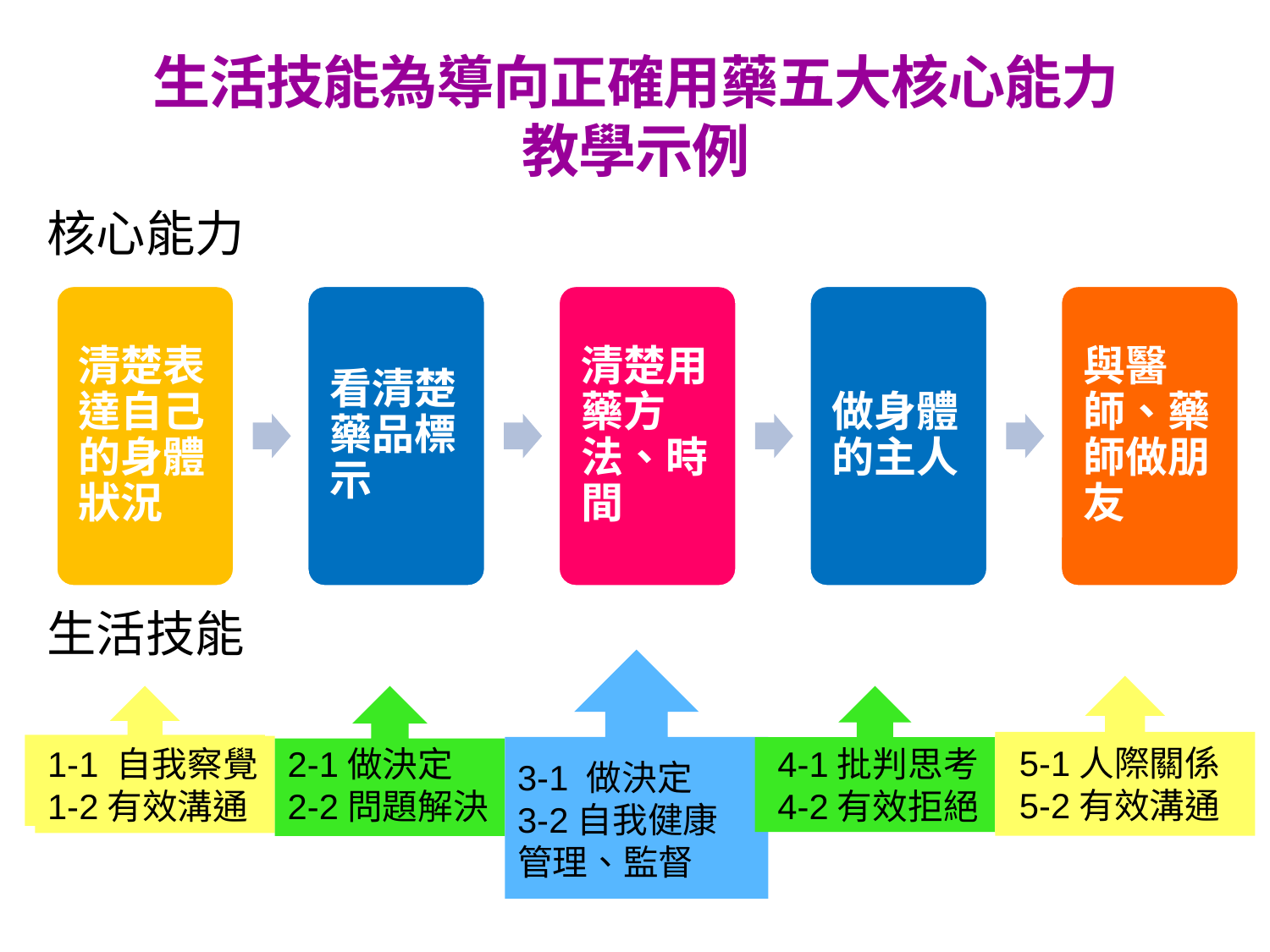

生活技能為導向正確用藥五大核心能力
教學示例
清楚表達自己的身體狀況

看清楚藥品標示

清楚用藥方法、時間

做身體的主人

與醫師、藥師做朋友
核心能力
生活技能

3-1 做決定
3-2自我健康
管理、監督

5-1人際關係
5-2有效溝通

1-1 自我察覺
1-2有效溝通

2-1做決定
2-2問題解決

4-1批判思考
4-2有效拒絕